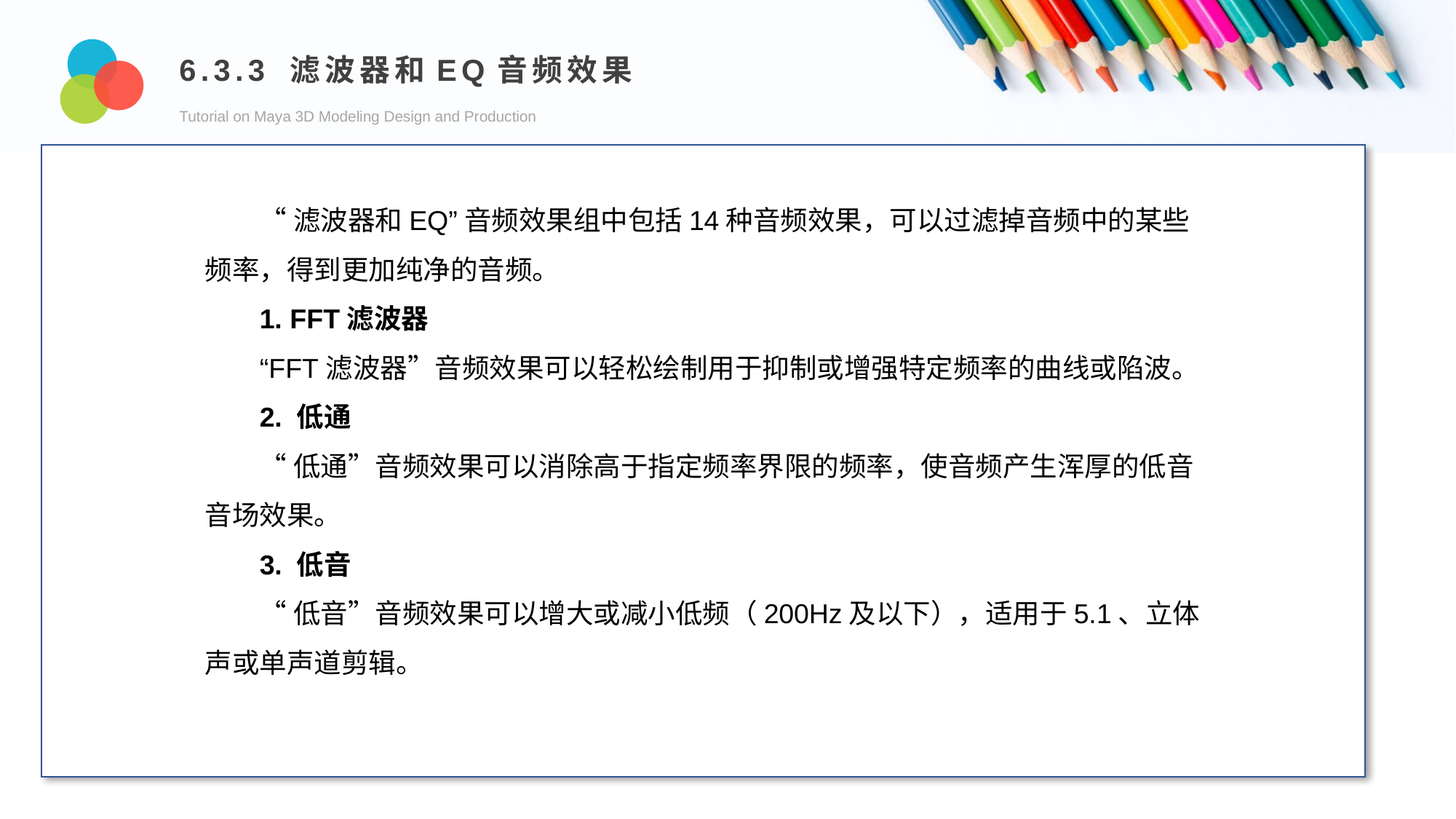

6.3.3 滤波器和EQ音频效果
Tutorial on Maya 3D Modeling Design and Production
Design and Production
“滤波器和EQ”音频效果组中包括14种音频效果，可以过滤掉音频中的某些频率，得到更加纯净的音频。
1. FFT滤波器
“FFT滤波器”音频效果可以轻松绘制用于抑制或增强特定频率的曲线或陷波。
2. 低通
“低通”音频效果可以消除高于指定频率界限的频率，使音频产生浑厚的低音音场效果。
3. 低音
“低音”音频效果可以增大或减小低频（200Hz及以下），适用于5.1、立体声或单声道剪辑。